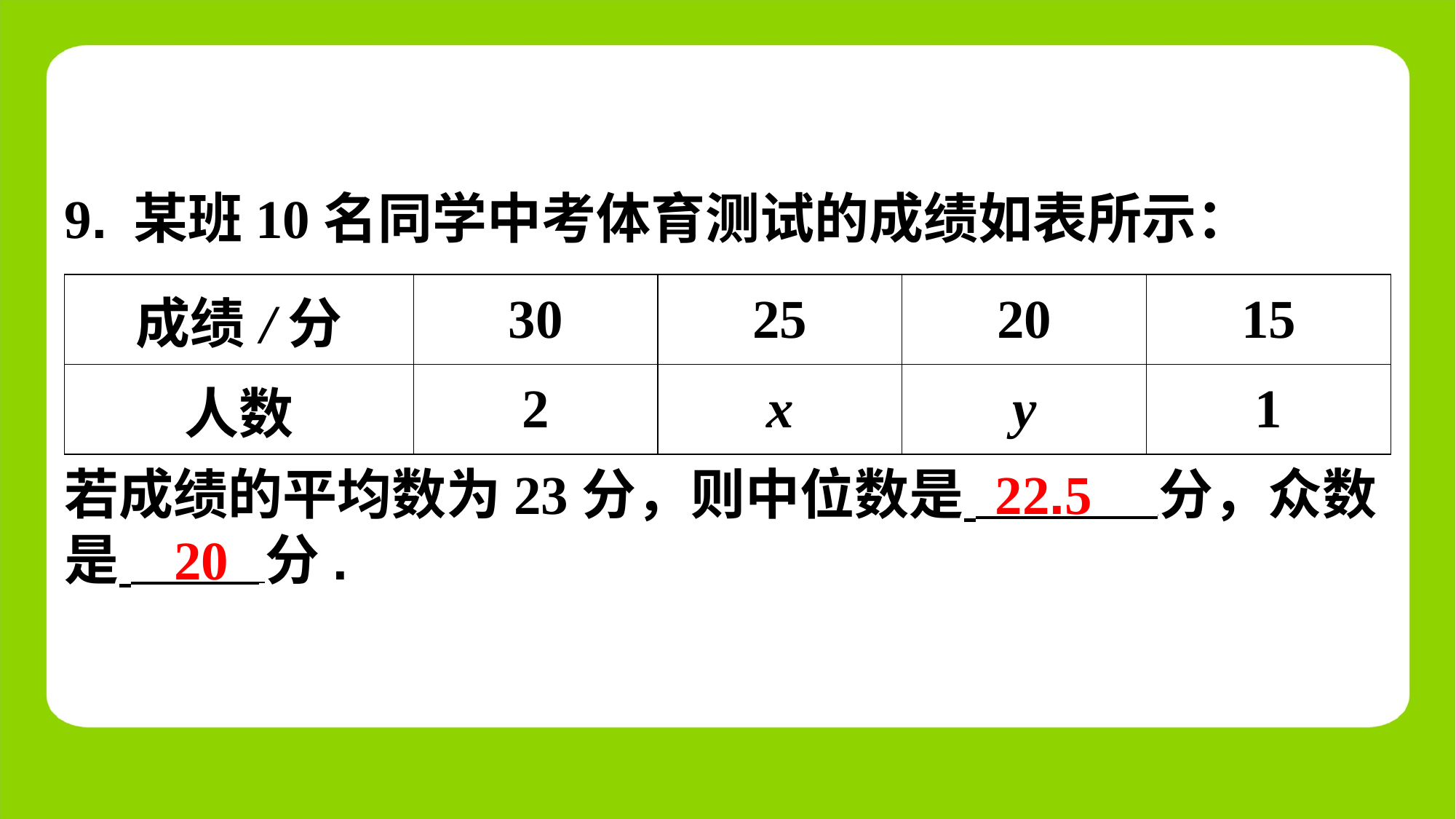

9. 某班10名同学中考体育测试的成绩如表所示：
| 成绩/分 | 30 | 25 | 20 | 15 |
| --- | --- | --- | --- | --- |
| 人数 | 2 | x | y | 1 |
22.5
若成绩的平均数为23分，则中位数是                             分，众数
是                     分.
20